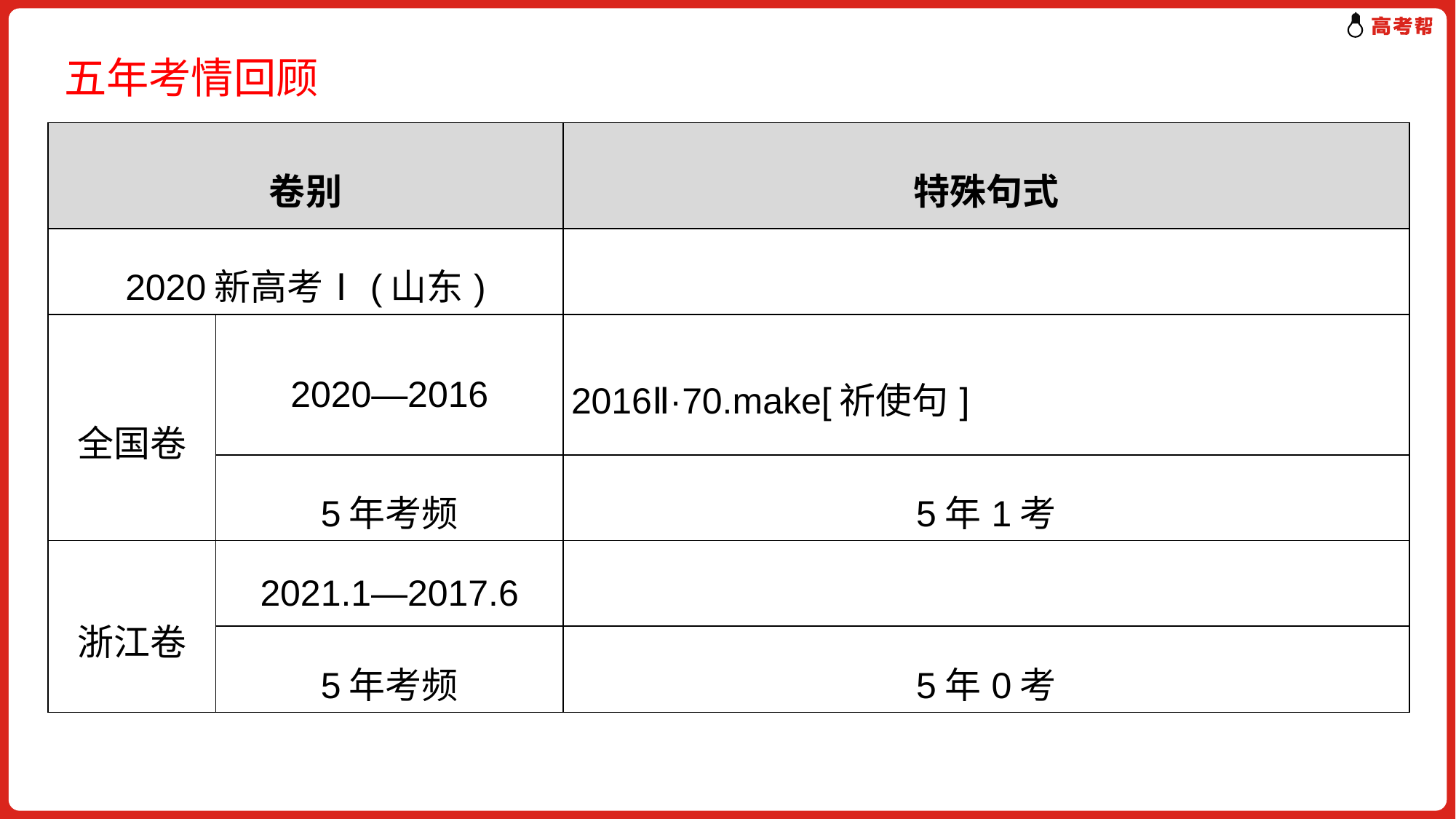

五年考情回顾
| 卷别 |  | 特殊句式 |
| --- | --- | --- |
| 2020新高考Ⅰ(山东) |  |  |
| 全国卷 | 2020—2016 | 2016Ⅱ·70.make[祈使句] |
|  | 5年考频 | 5年1考 |
| 浙江卷 | 2021.1—2017.6 |  |
|  | 5年考频 | 5年0考 |